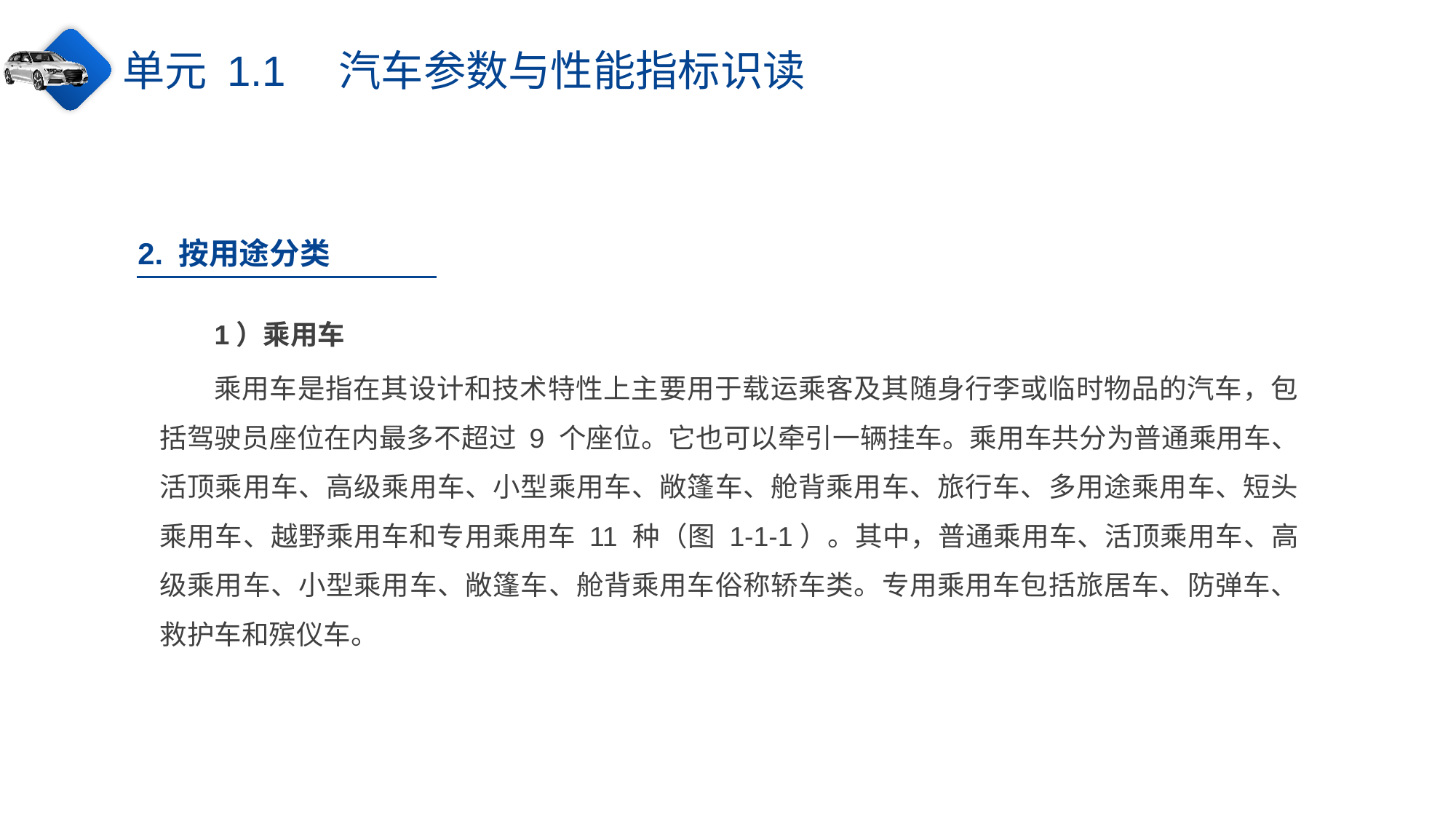

单元 1.1　汽车参数与性能指标识读
2. 按用途分类
1）乘用车
乘用车是指在其设计和技术特性上主要用于载运乘客及其随身行李或临时物品的汽车，包括驾驶员座位在内最多不超过 9 个座位。它也可以牵引一辆挂车。乘用车共分为普通乘用车、活顶乘用车、高级乘用车、小型乘用车、敞篷车、舱背乘用车、旅行车、多用途乘用车、短头乘用车、越野乘用车和专用乘用车 11 种（图 1-1-1）。其中，普通乘用车、活顶乘用车、高级乘用车、小型乘用车、敞篷车、舱背乘用车俗称轿车类。专用乘用车包括旅居车、防弹车、救护车和殡仪车。